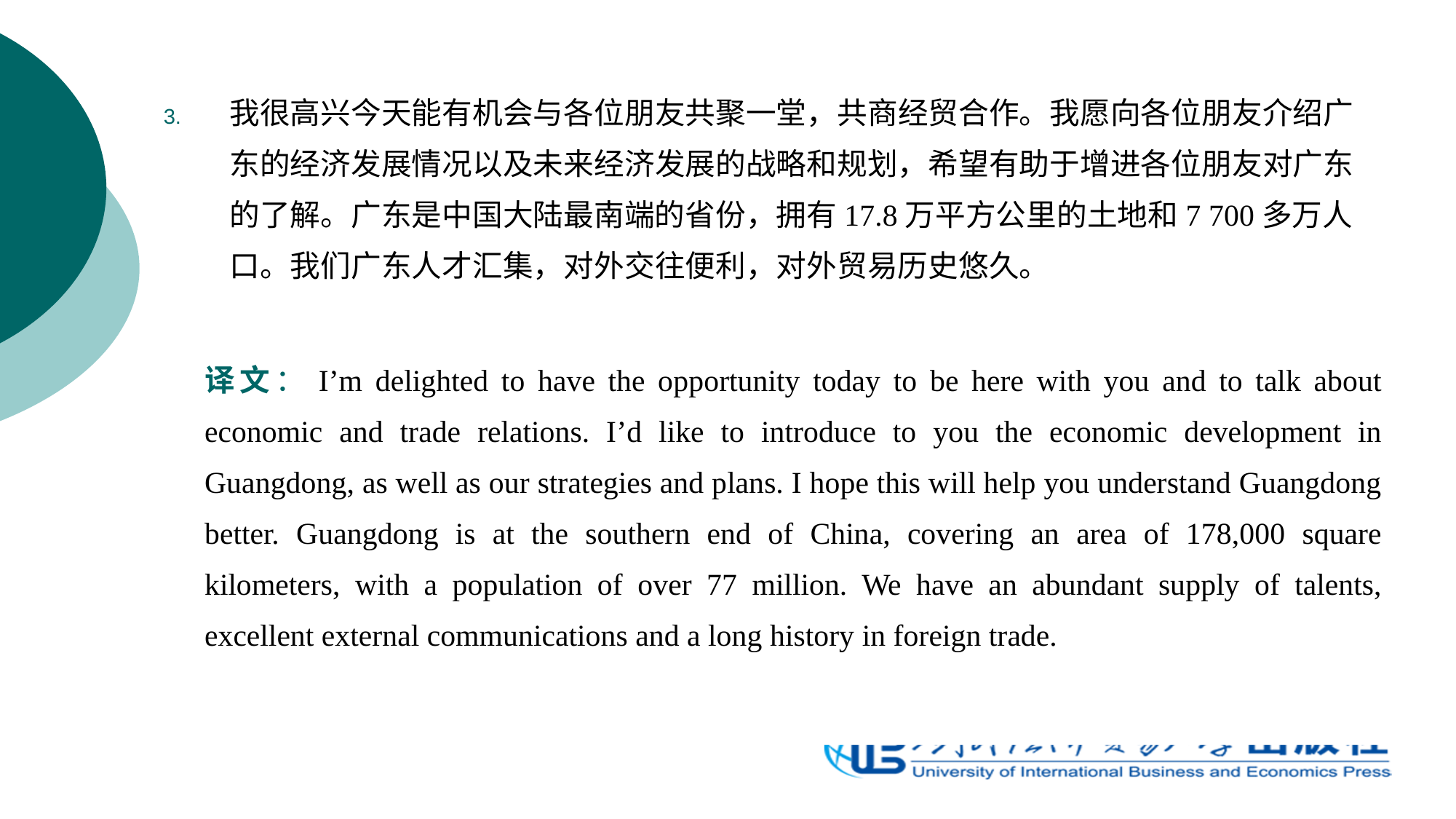

我很高兴今天能有机会与各位朋友共聚一堂，共商经贸合作。我愿向各位朋友介绍广东的经济发展情况以及未来经济发展的战略和规划，希望有助于增进各位朋友对广东的了解。广东是中国大陆最南端的省份，拥有17.8万平方公里的土地和7 700多万人口。我们广东人才汇集，对外交往便利，对外贸易历史悠久。

译文：I’m delighted to have the opportunity today to be here with you and to talk about economic and trade relations. I’d like to introduce to you the economic development in Guangdong, as well as our strategies and plans. I hope this will help you understand Guangdong better. Guangdong is at the southern end of China, covering an area of 178,000 square kilometers, with a population of over 77 million. We have an abundant supply of talents, excellent external communications and a long history in foreign trade.